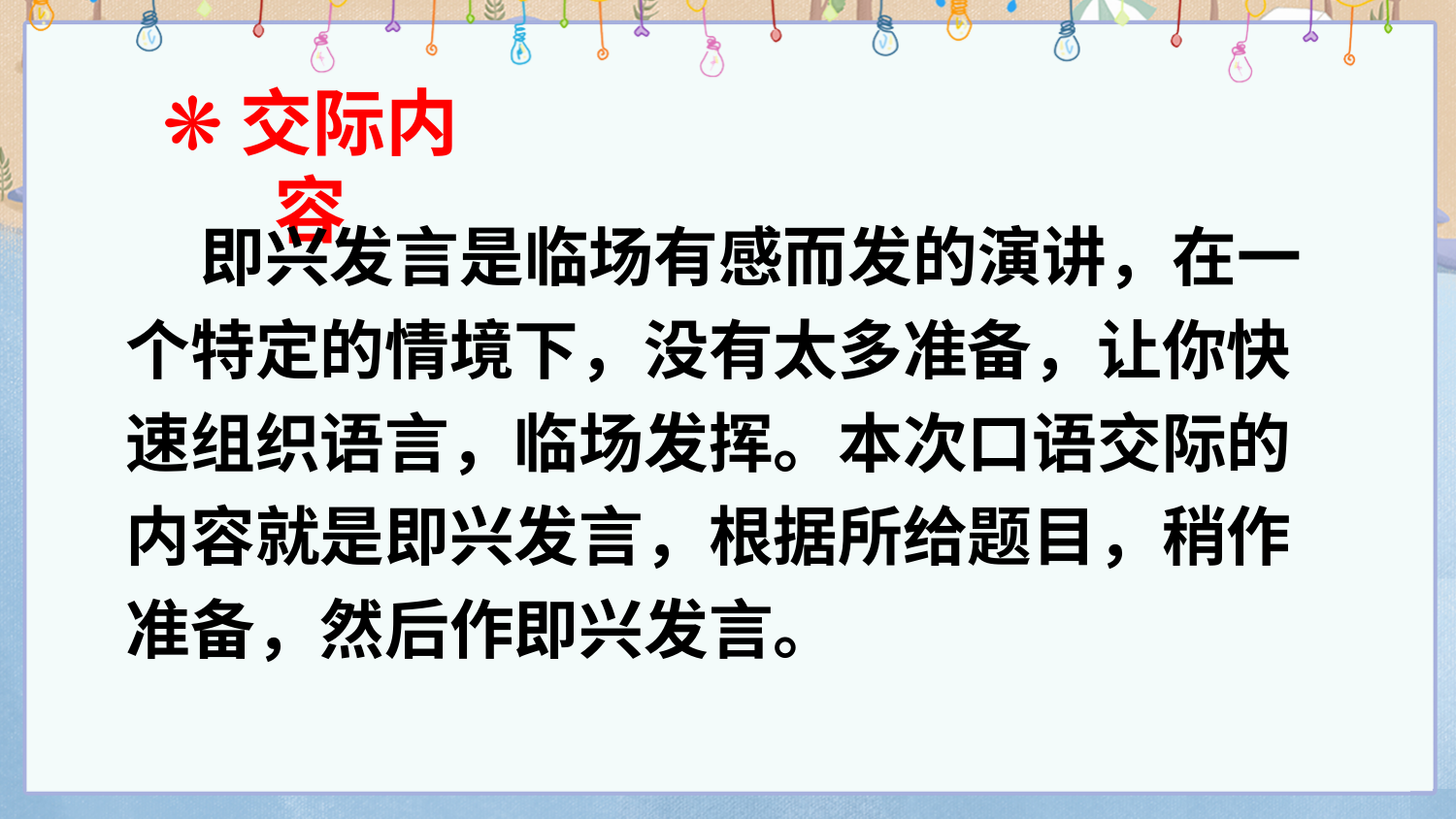

❋交际内容
    即兴发言是临场有感而发的演讲，在一个特定的情境下，没有太多准备，让你快速组织语言，临场发挥。本次口语交际的内容就是即兴发言，根据所给题目，稍作准备，然后作即兴发言。